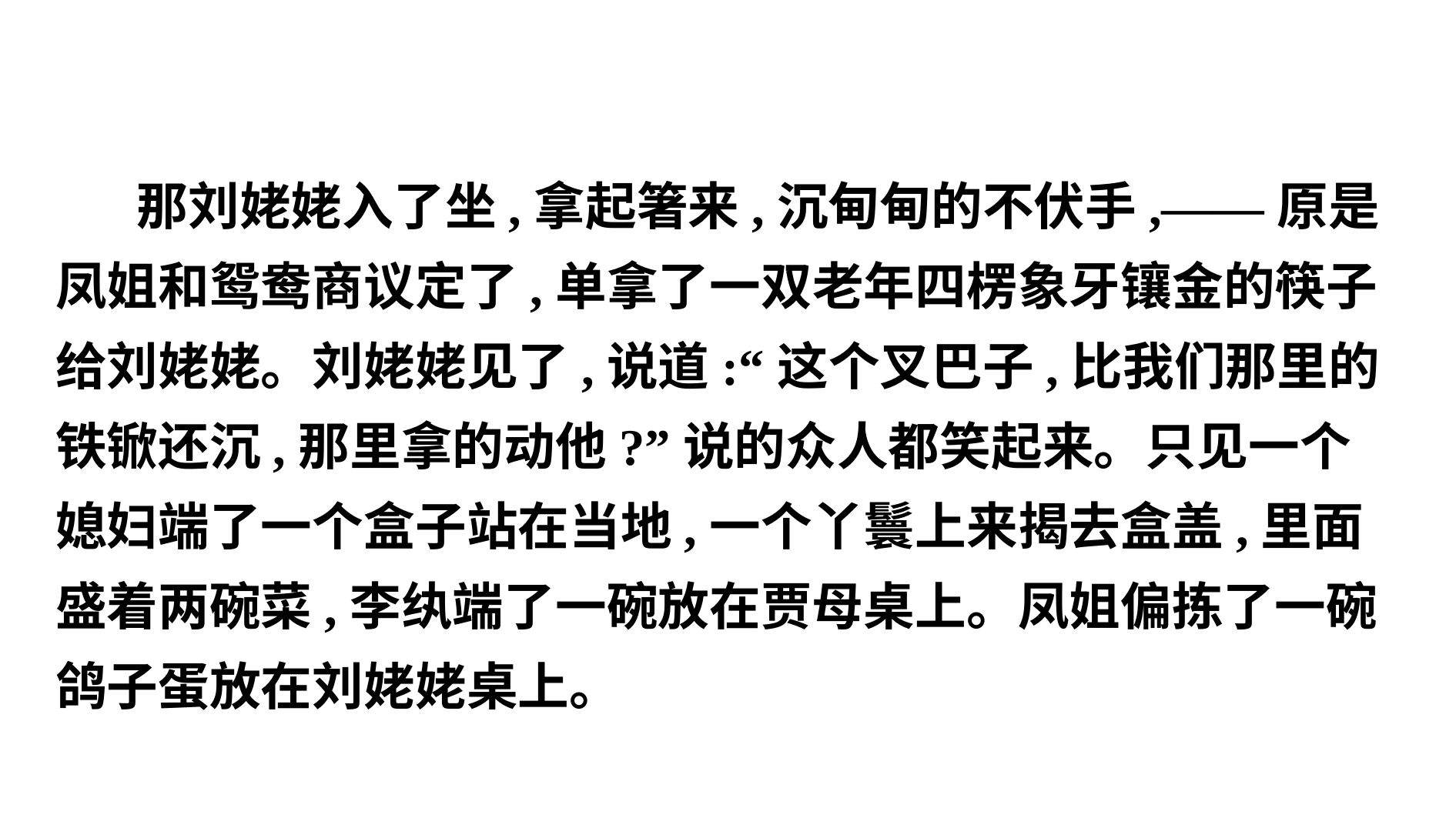

那刘姥姥入了坐,拿起箸来,沉甸甸的不伏手,——原是凤姐和鸳鸯商议定了,单拿了一双老年四楞象牙镶金的筷子给刘姥姥。刘姥姥见了,说道:“这个叉巴子,比我们那里的铁锨还沉,那里拿的动他?”说的众人都笑起来。只见一个媳妇端了一个盒子站在当地,一个丫鬟上来揭去盒盖,里面盛着两碗菜,李纨端了一碗放在贾母桌上。凤姐偏拣了一碗鸽子蛋放在刘姥姥桌上。